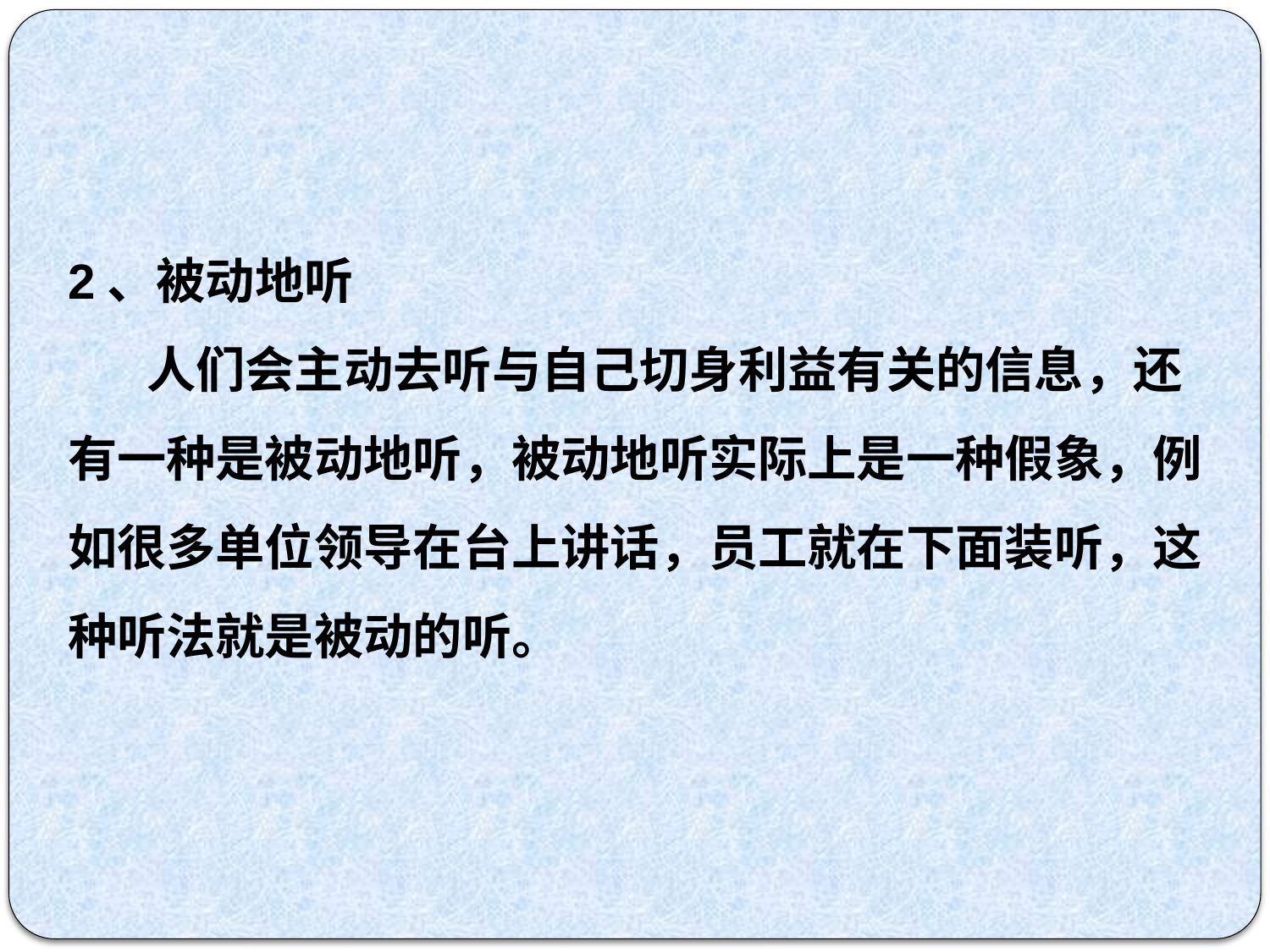

2、被动地听
      人们会主动去听与自己切身利益有关的信息，还有一种是被动地听，被动地听实际上是一种假象，例如很多单位领导在台上讲话，员工就在下面装听，这种听法就是被动的听。